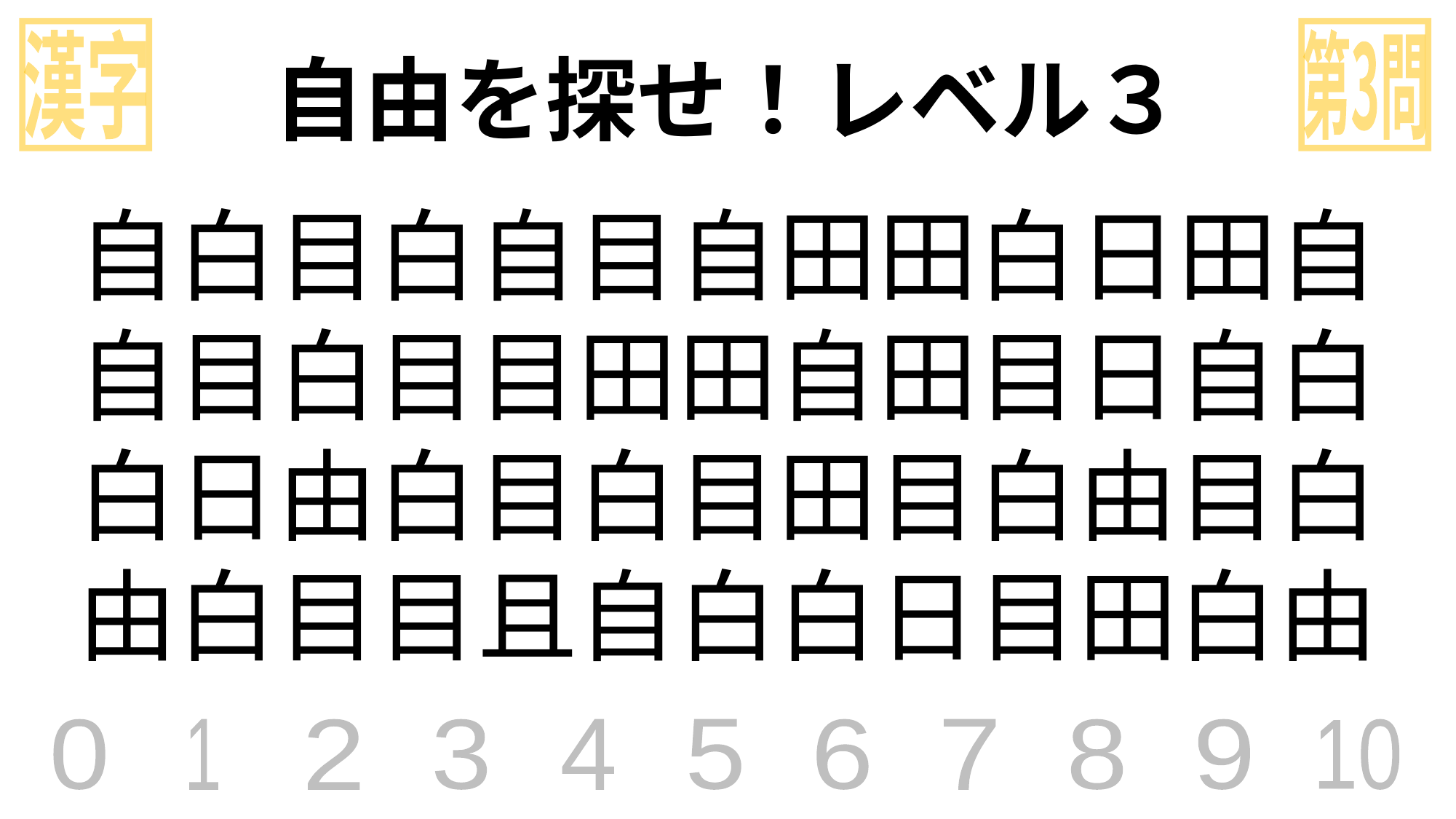

漢字

第3問
自由を探せ！レベル３
自白目白自目自田田白日田自
自目白目目田田自田目日自白
白日由白目白目田目白由目白
由白目目且自白白日目田白由
0
1
2
3
4
5
6
7
8
9
10